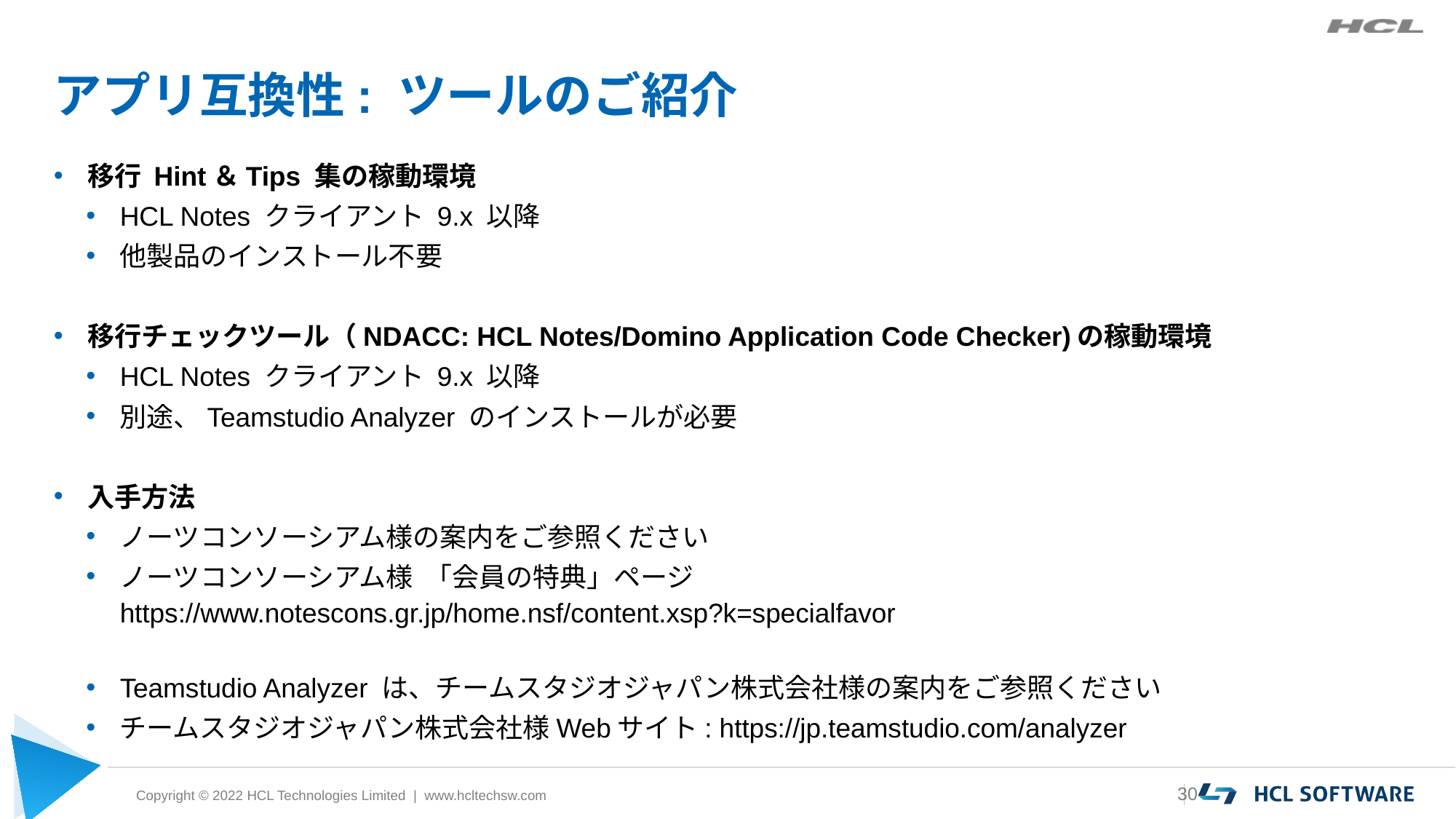

# アプリ互換性: ツールのご紹介
移行 Hint＆Tips 集の稼動環境
HCL Notes クライアント 9.x 以降
他製品のインストール不要

移行チェックツール（NDACC: HCL Notes/Domino Application Code Checker)の稼動環境
HCL Notes クライアント 9.x 以降
別途、Teamstudio Analyzer のインストールが必要

入手方法
ノーツコンソーシアム様の案内をご参照ください
ノーツコンソーシアム様  「会員の特典」ページ
https://www.notescons.gr.jp/home.nsf/content.xsp?k=specialfavor
Teamstudio Analyzer は、チームスタジオジャパン株式会社様の案内をご参照ください
チームスタジオジャパン株式会社様Webサイト: https://jp.teamstudio.com/analyzer